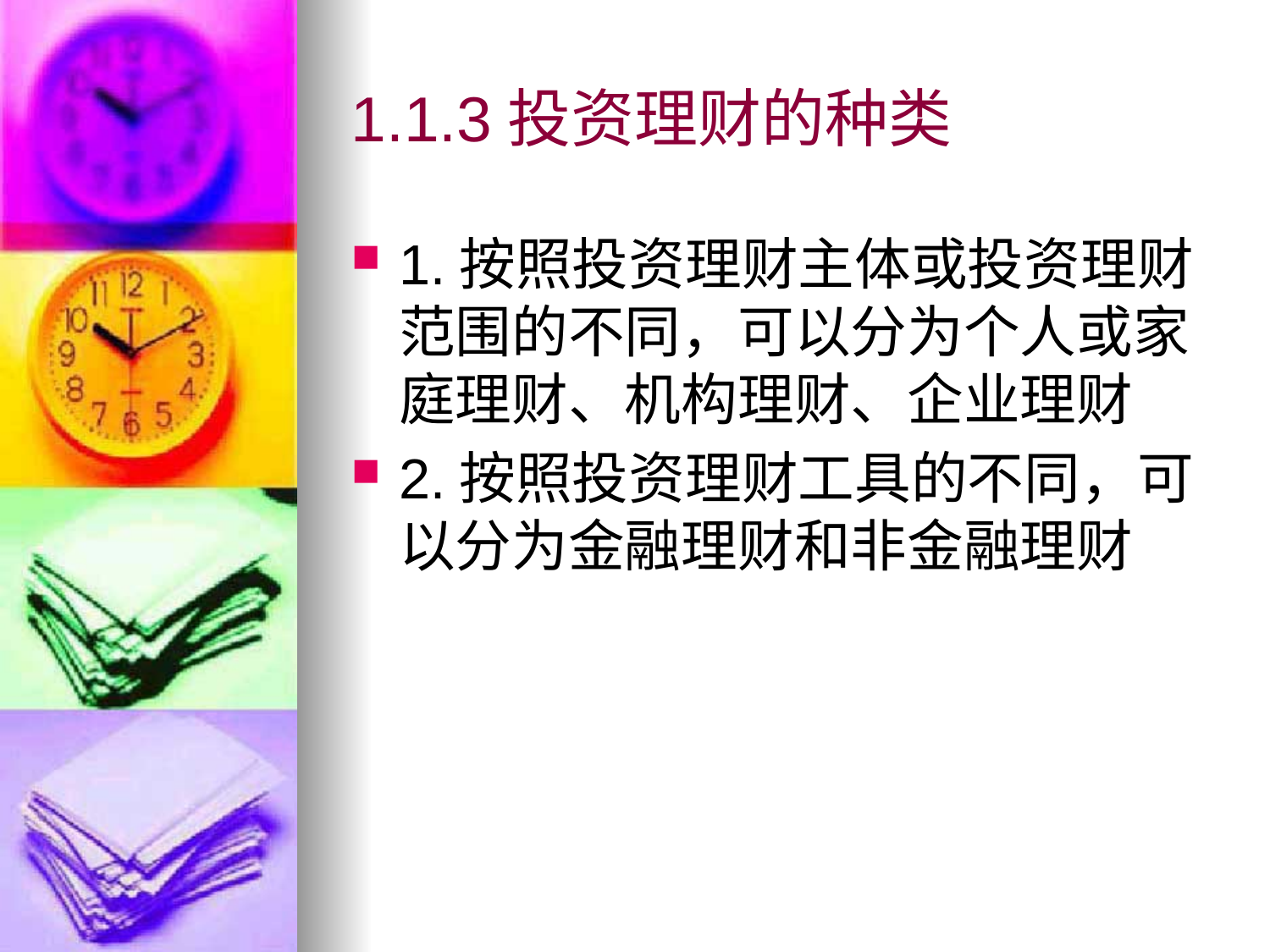

# 1.1.3投资理财的种类
1.按照投资理财主体或投资理财范围的不同，可以分为个人或家庭理财、机构理财、企业理财
2.按照投资理财工具的不同，可以分为金融理财和非金融理财